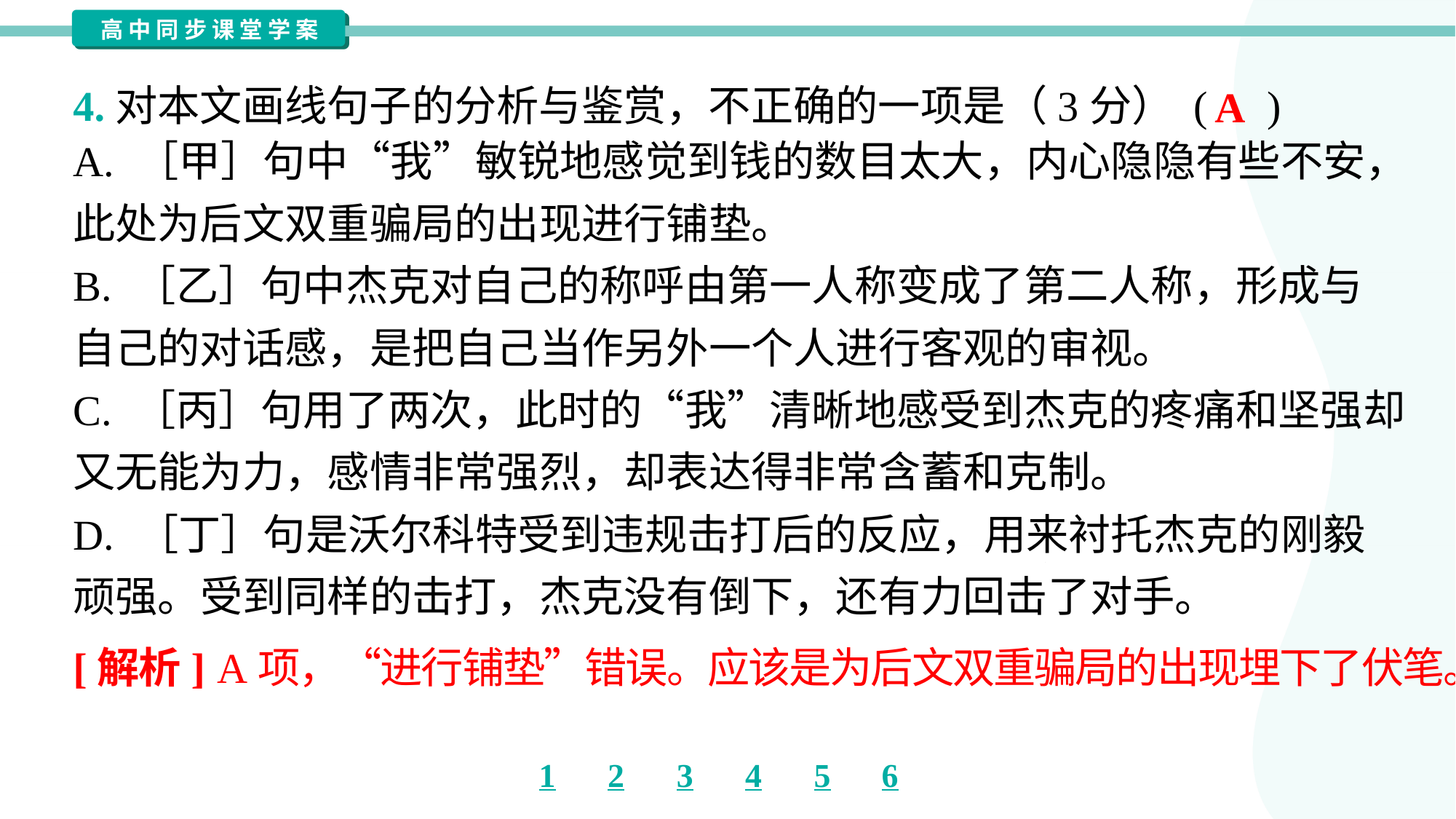

4.对本文画线句子的分析与鉴赏，不正确的一项是（3分） (     )
A
A. ［甲］句中“我”敏锐地感觉到钱的数目太大，内心隐隐有些不安，
此处为后文双重骗局的出现进行铺垫。
B. ［乙］句中杰克对自己的称呼由第一人称变成了第二人称，形成与
自己的对话感，是把自己当作另外一个人进行客观的审视。
C. ［丙］句用了两次，此时的“我”清晰地感受到杰克的疼痛和坚强却
又无能为力，感情非常强烈，却表达得非常含蓄和克制。
D. ［丁］句是沃尔科特受到违规击打后的反应，用来衬托杰克的刚毅
顽强。受到同样的击打，杰克没有倒下，还有力回击了对手。
[解析] A项，“进行铺垫”错误。应该是为后文双重骗局的出现埋下了伏笔。